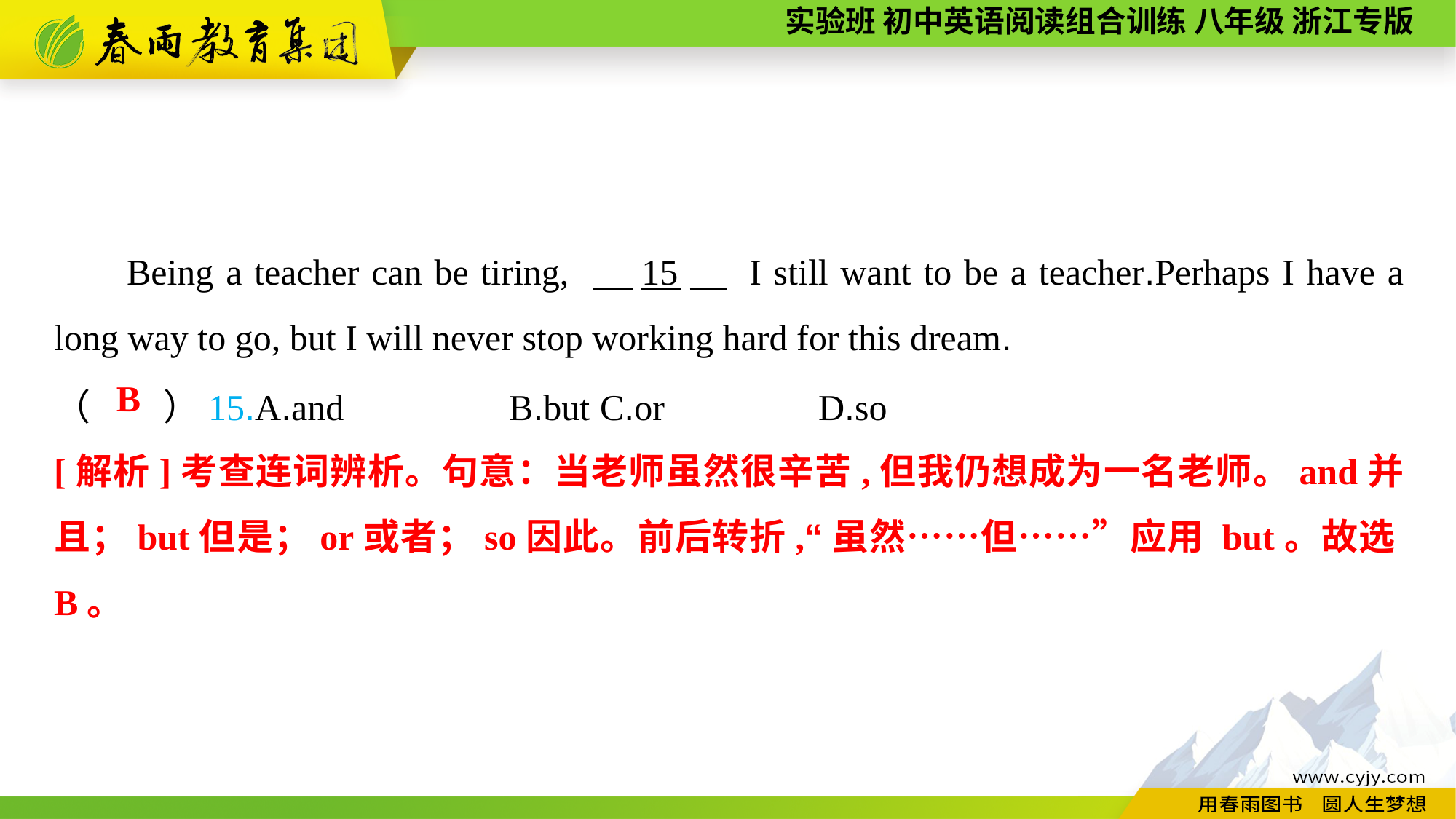

Being a teacher can be tiring, 　15　 I still want to be a teacher.Perhaps I have a long way to go, but I will never stop working hard for this dream.
（　　）15.A.and		  B.but	C.or		D.so
B
[解析]考查连词辨析。句意：当老师虽然很辛苦,但我仍想成为一名老师。and并且；but但是；or或者；so因此。前后转折,“虽然……但……”应用 but。故选B。